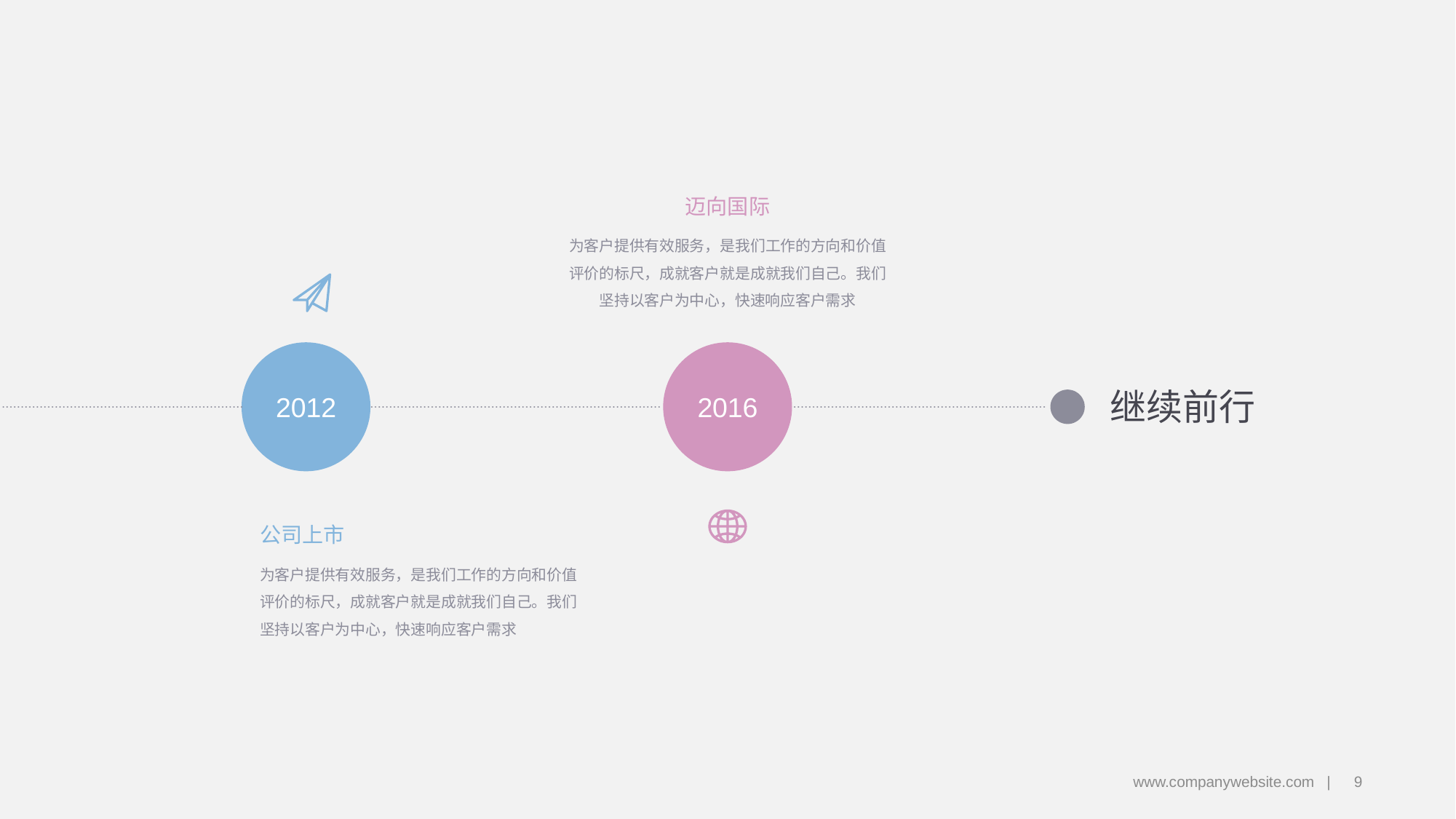

迈向国际
为客户提供有效服务，是我们工作的方向和价值评价的标尺，成就客户就是成就我们自己。我们坚持以客户为中心，快速响应客户需求

2012

2016
继续前行

公司上市
为客户提供有效服务，是我们工作的方向和价值评价的标尺，成就客户就是成就我们自己。我们坚持以客户为中心，快速响应客户需求

9